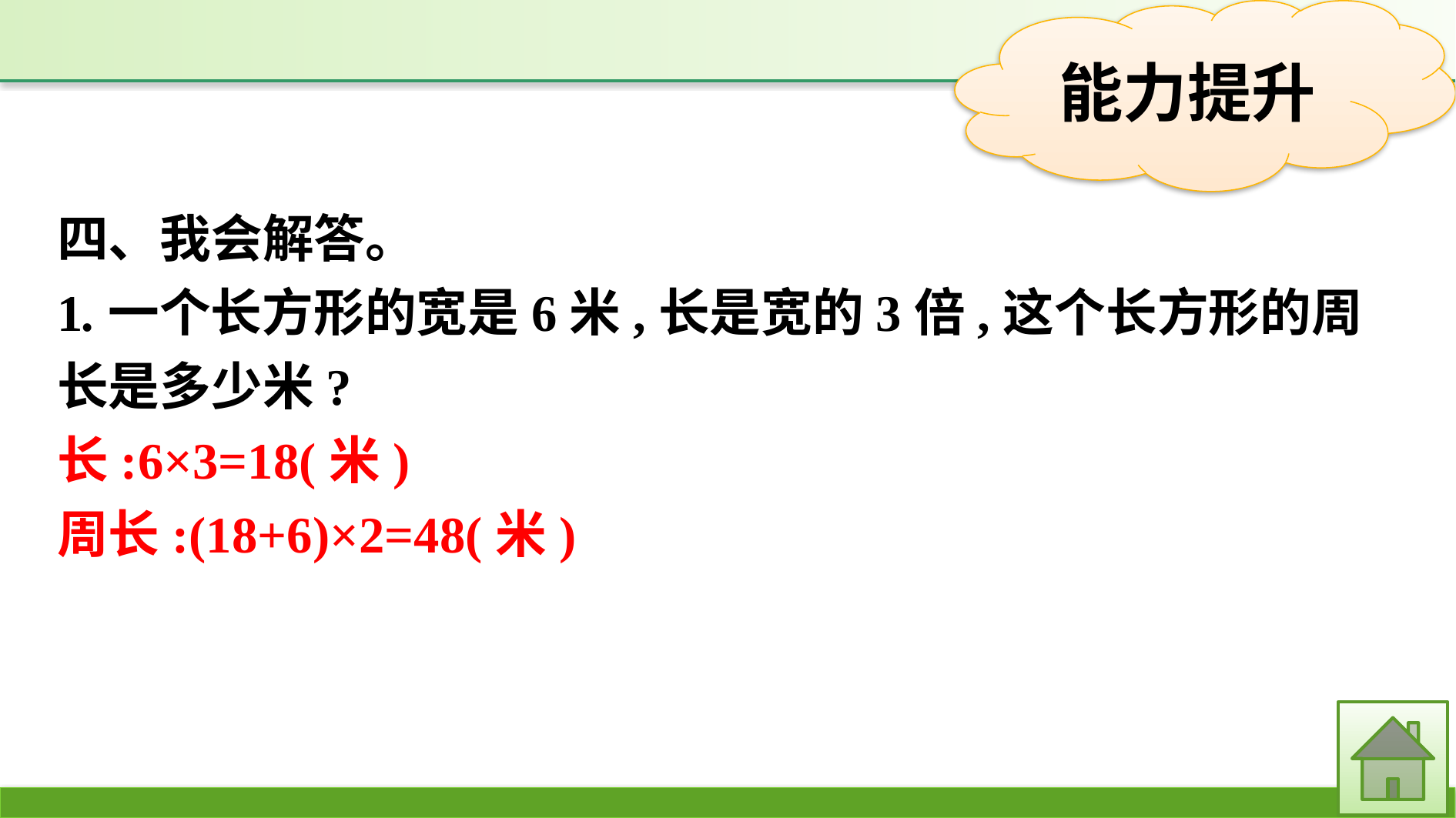

四、我会解答。
1.一个长方形的宽是6米,长是宽的3倍,这个长方形的周长是多少米?
长:6×3=18(米)
周长:(18+6)×2=48(米)